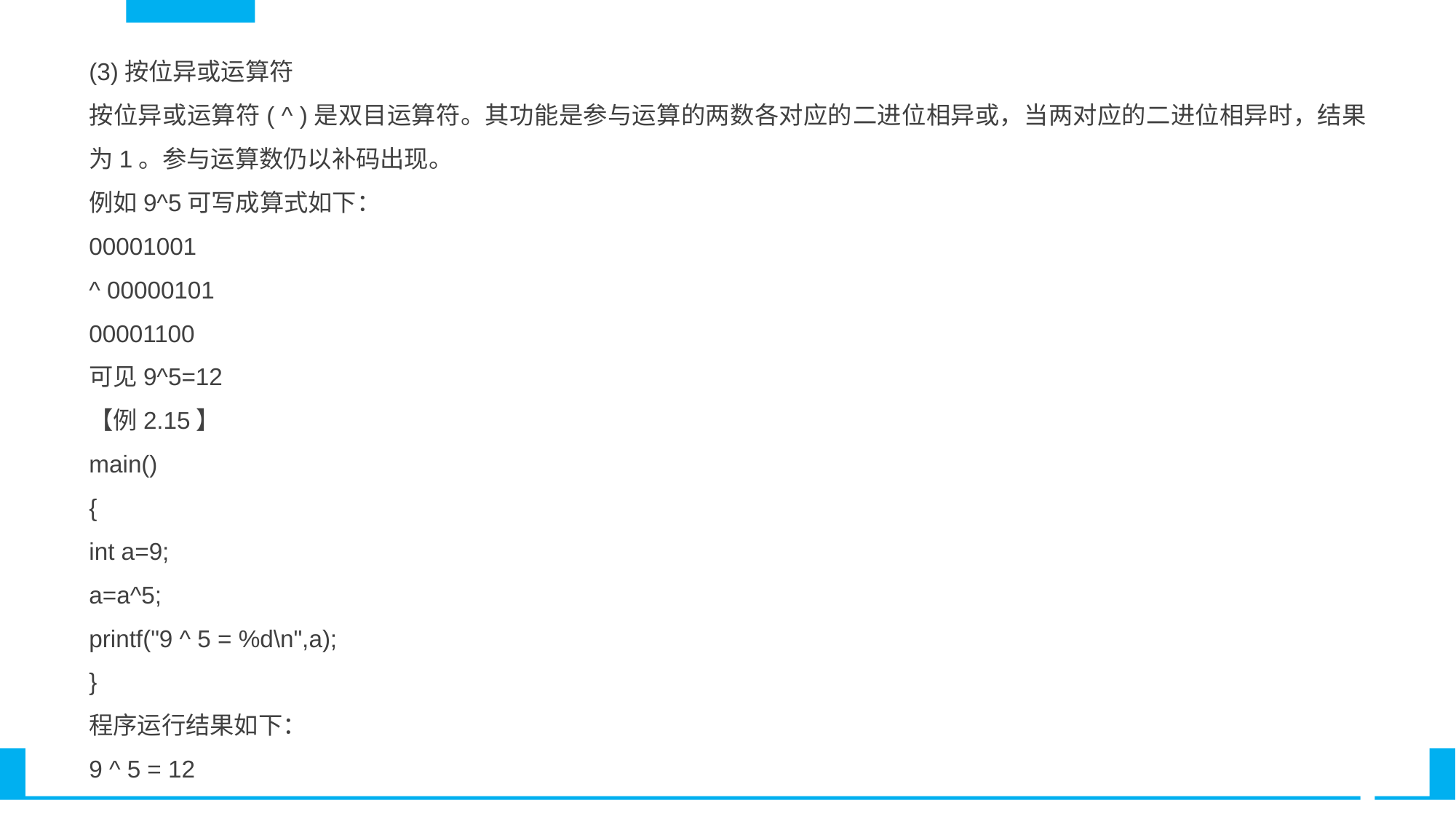

(3)按位异或运算符
按位异或运算符( ^ )是双目运算符。其功能是参与运算的两数各对应的二进位相异或，当两对应的二进位相异时，结果为1。参与运算数仍以补码出现。
例如9^5可写成算式如下：
00001001
^ 00000101
00001100
可见9^5=12
【例2.15】
main()
{
int a=9;
a=a^5;
printf("9 ^ 5 = %d\n",a);
}
程序运行结果如下：
9 ^ 5 = 12